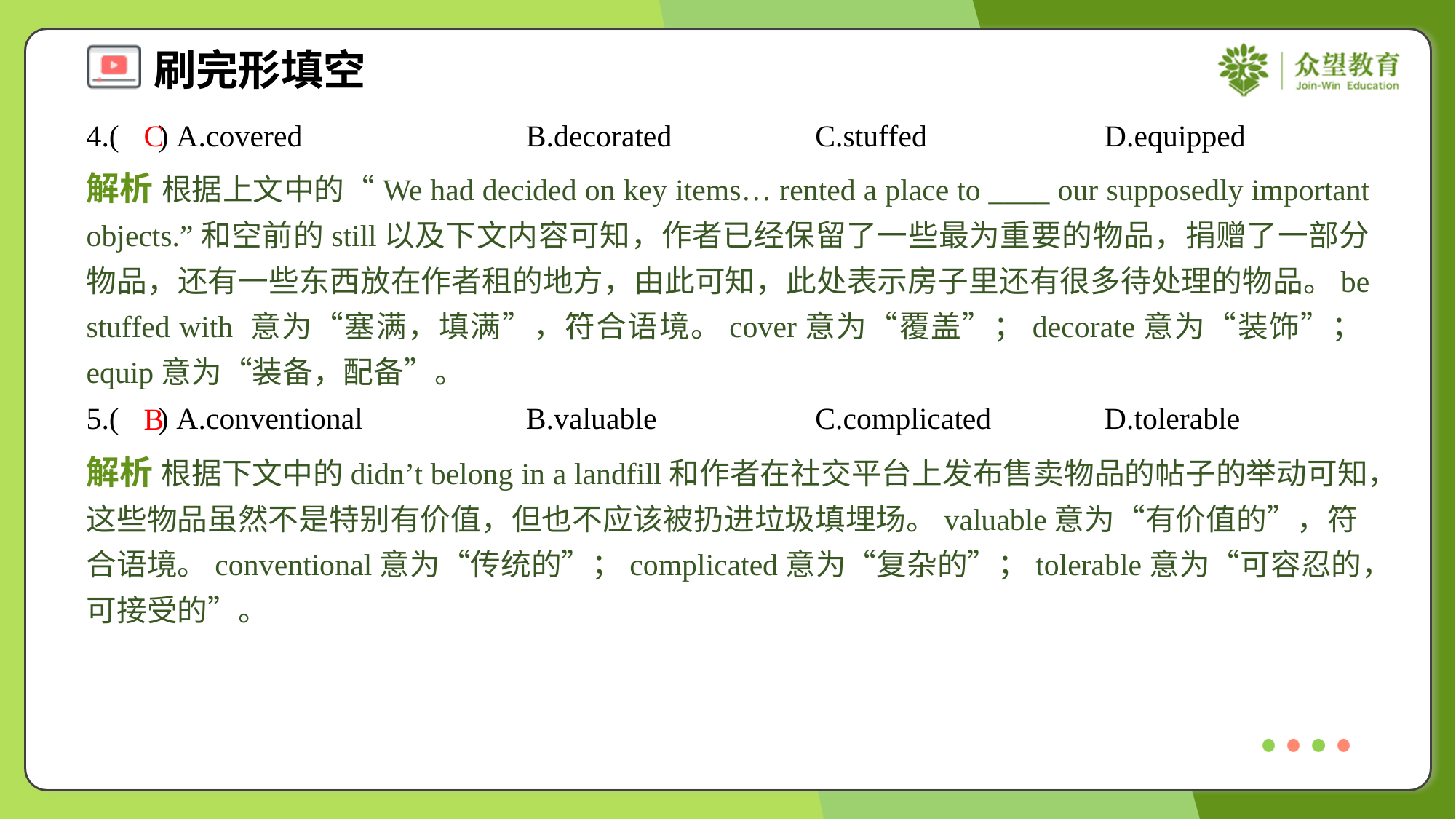

4.(     ) A.covered	B.decorated	C.stuffed	D.equipped
C
解析 根据上文中的“We had decided on key items… rented a place to ____ our supposedly important objects.”和空前的still以及下文内容可知，作者已经保留了一些最为重要的物品，捐赠了一部分物品，还有一些东西放在作者租的地方，由此可知，此处表示房子里还有很多待处理的物品。be stuffed with 意为“塞满，填满”，符合语境。cover意为“覆盖”；decorate意为“装饰”；equip意为“装备，配备”。
5.(     ) A.conventional	B.valuable	C.complicated	D.tolerable
B
解析 根据下文中的didn’t belong in a landfill和作者在社交平台上发布售卖物品的帖子的举动可知，这些物品虽然不是特别有价值，但也不应该被扔进垃圾填埋场。valuable意为“有价值的”，符合语境。conventional意为“传统的”；complicated意为“复杂的”；tolerable意为“可容忍的，可接受的”。